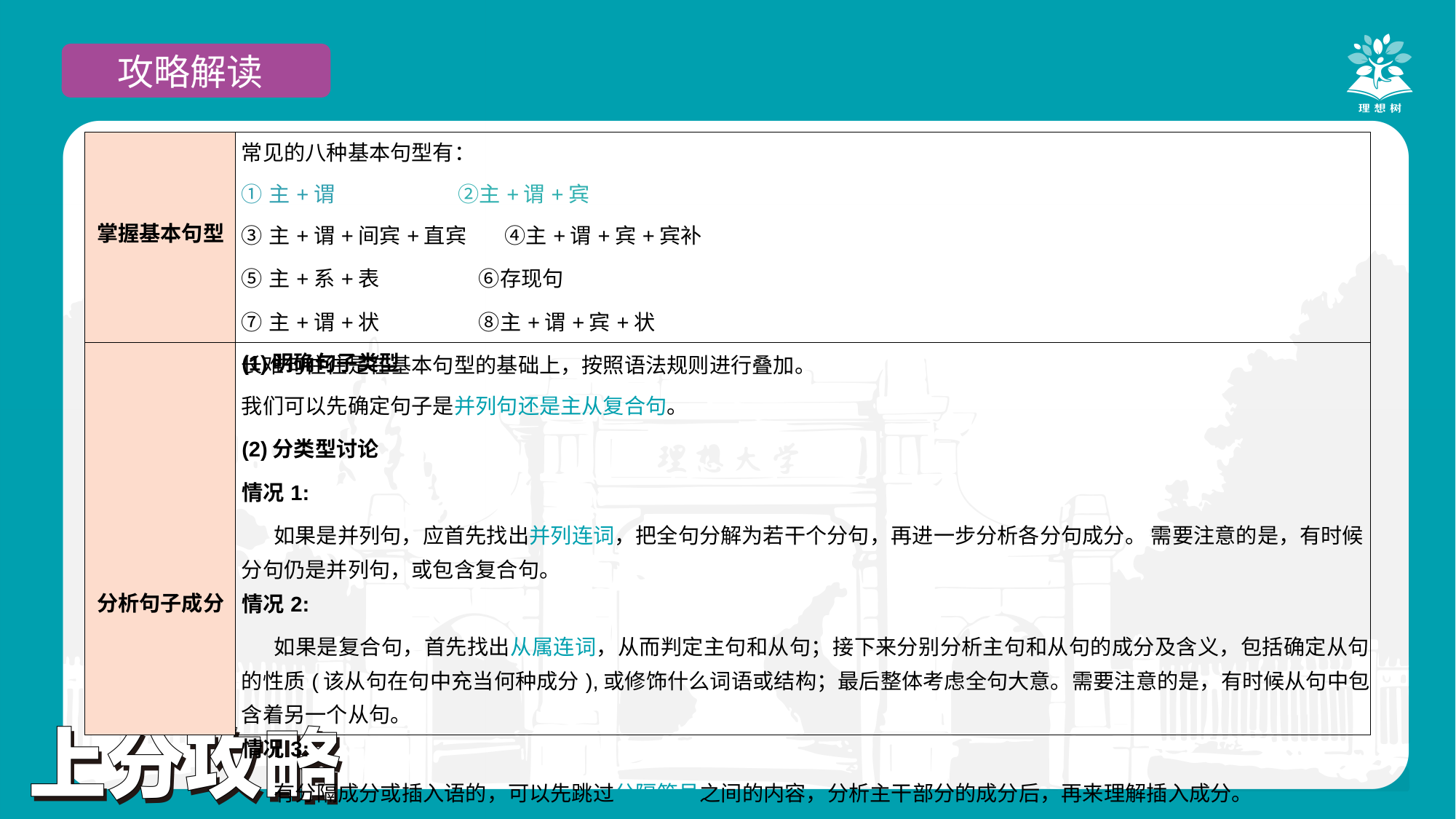

攻略解读
| 掌握基本句型 | 常见的八种基本句型有： ①主+谓 ②主+谓+宾 ③主+谓+间宾+直宾 ④主+谓+宾+宾补 ⑤主+系+表 ⑥存现句 ⑦主+谓+状 ⑧主+谓+宾+状 长难句往往是在基本句型的基础上，按照语法规则进行叠加。 |
| --- | --- |
| 分析句子成分 | (1)明确句子类型 我们可以先确定句子是并列句还是主从复合句。 (2)分类型讨论 情况1: 如果是并列句，应首先找出并列连词，把全句分解为若干个分句，再进一步分析各分句成分。 需要注意的是，有时候分句仍是并列句，或包含复合句。 情况2: 如果是复合句，首先找出从属连词，从而判定主句和从句；接下来分别分析主句和从句的成分及含义，包括确定从句的性质(该从句在句中充当何种成分),或修饰什么词语或结构；最后整体考虑全句大意。需要注意的是，有时候从句中包含着另一个从句。 情况3: 有分隔成分或插入语的，可以先跳过分隔符号之间的内容，分析主干部分的成分后，再来理解插入成分。 |